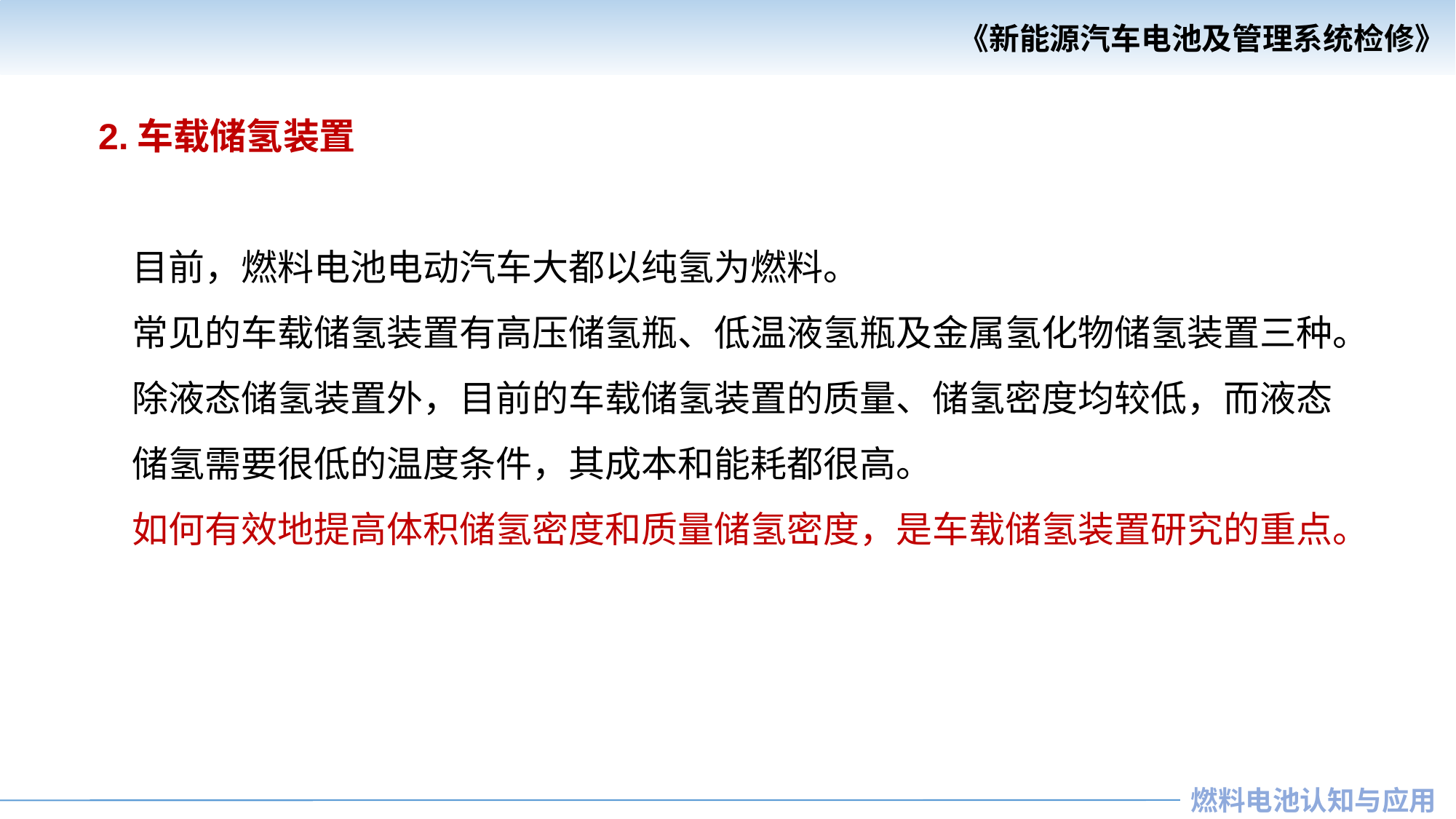

2.车载储氢装置

   目前，燃料电池电动汽车大都以纯氢为燃料。
   常见的车载储氢装置有高压储氢瓶、低温液氢瓶及金属氢化物储氢装置三种。
   除液态储氢装置外，目前的车载储氢装置的质量、储氢密度均较低，而液态
   储氢需要很低的温度条件，其成本和能耗都很高。
   如何有效地提高体积储氢密度和质量储氢密度，是车载储氢装置研究的重点。